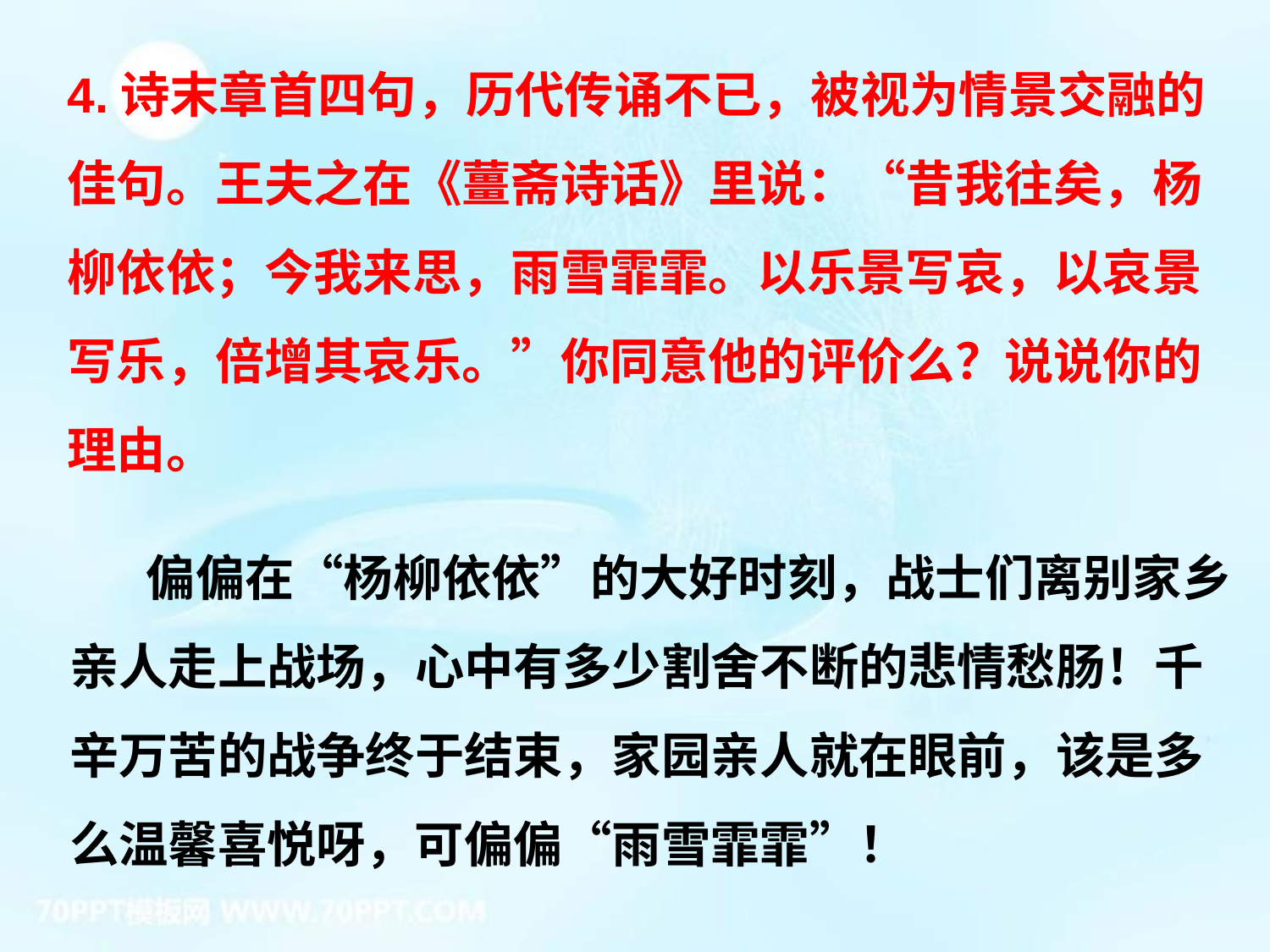

4.诗末章首四句，历代传诵不已，被视为情景交融的佳句。王夫之在《薑斋诗话》里说：“昔我往矣，杨柳依依；今我来思，雨雪霏霏。以乐景写哀，以哀景写乐，倍增其哀乐。”你同意他的评价么？说说你的理由。
  偏偏在“杨柳依依”的大好时刻，战士们离别家乡亲人走上战场，心中有多少割舍不断的悲情愁肠！千辛万苦的战争终于结束，家园亲人就在眼前，该是多么温馨喜悦呀，可偏偏“雨雪霏霏”！